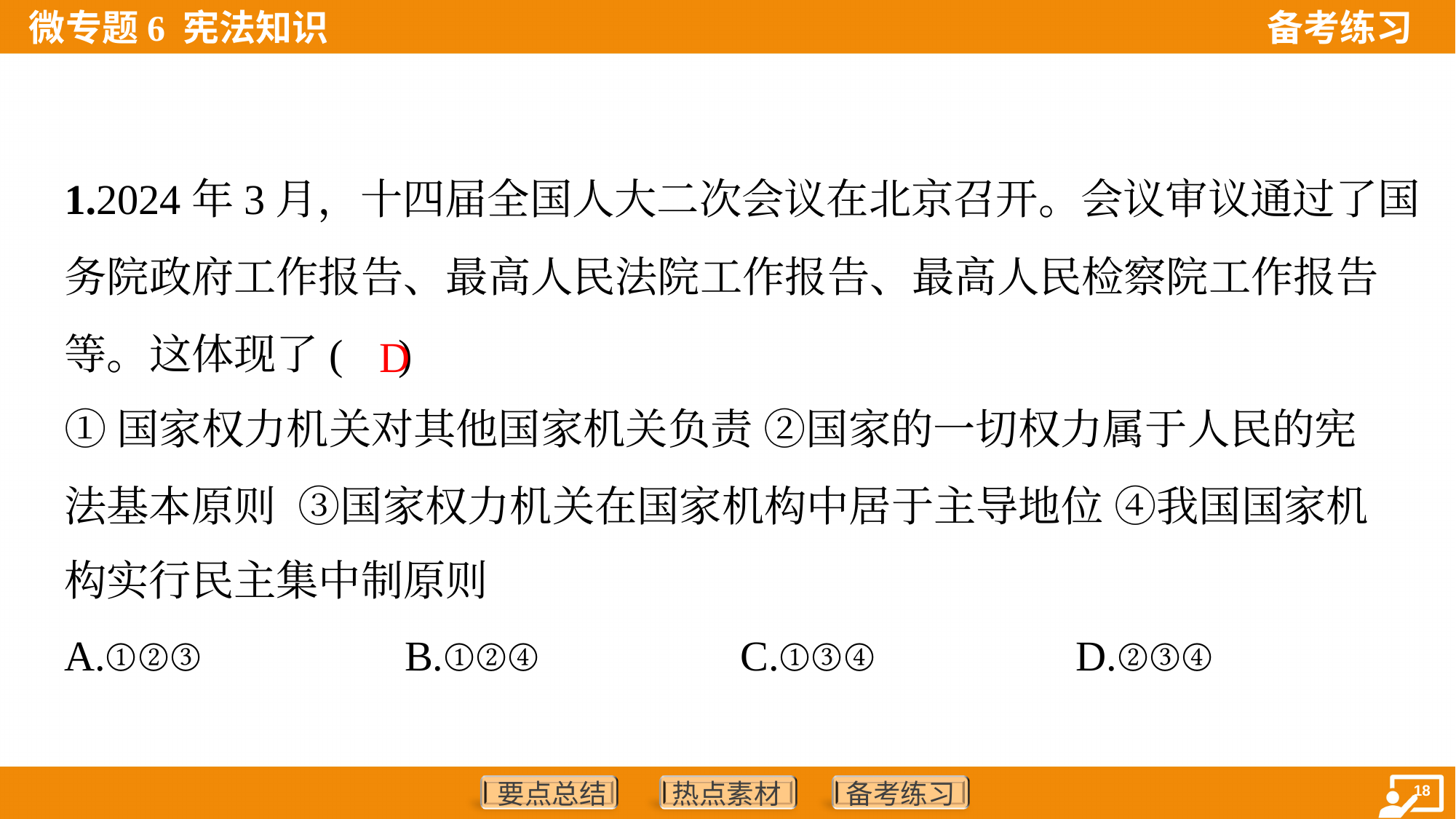

1.2024年3月，十四届全国人大二次会议在北京召开。会议审议通过了国
务院政府工作报告、最高人民法院工作报告、最高人民检察院工作报告
等。这体现了(     )
D
①国家权力机关对其他国家机关负责 ②国家的一切权力属于人民的宪
法基本原则  ③国家权力机关在国家机构中居于主导地位 ④我国国家机
构实行民主集中制原则
A.①②③	B.①②④	C.①③④	D.②③④